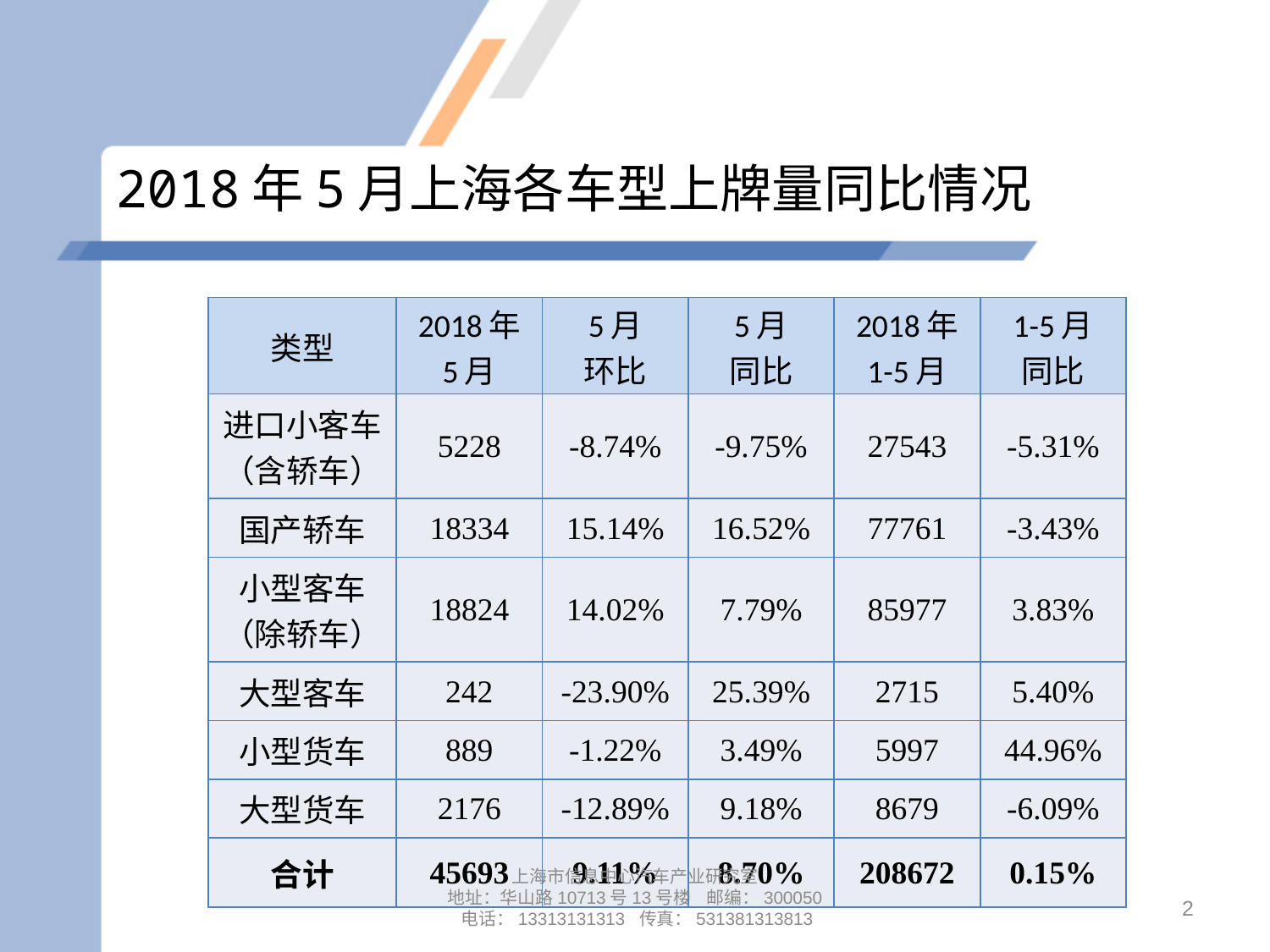

# 2018年5月上海各车型上牌量同比情况

| 类型 | 2018年 5月 | 5月 环比 | 5月 同比 | 2018年 1-5月 | 1-5月 同比 |
| --- | --- | --- | --- | --- | --- |
| 进口小客车 （含轿车） | 5228 | -8.74% | -9.75% | 27543 | -5.31% |
| 国产轿车 | 18334 | 15.14% | 16.52% | 77761 | -3.43% |
| 小型客车 （除轿车） | 18824 | 14.02% | 7.79% | 85977 | 3.83% |
| 大型客车 | 242 | -23.90% | 25.39% | 2715 | 5.40% |
| 小型货车 | 889 | -1.22% | 3.49% | 5997 | 44.96% |
| 大型货车 | 2176 | -12.89% | 9.18% | 8679 | -6.09% |
| 合计 | 45693 | 9.11% | 8.70% | 208672 | 0.15% |
上海市信息中心汽车产业研究室
地址：华山路10713号13号楼    邮编：300050  电话：13313131313  传真：531381313813

2